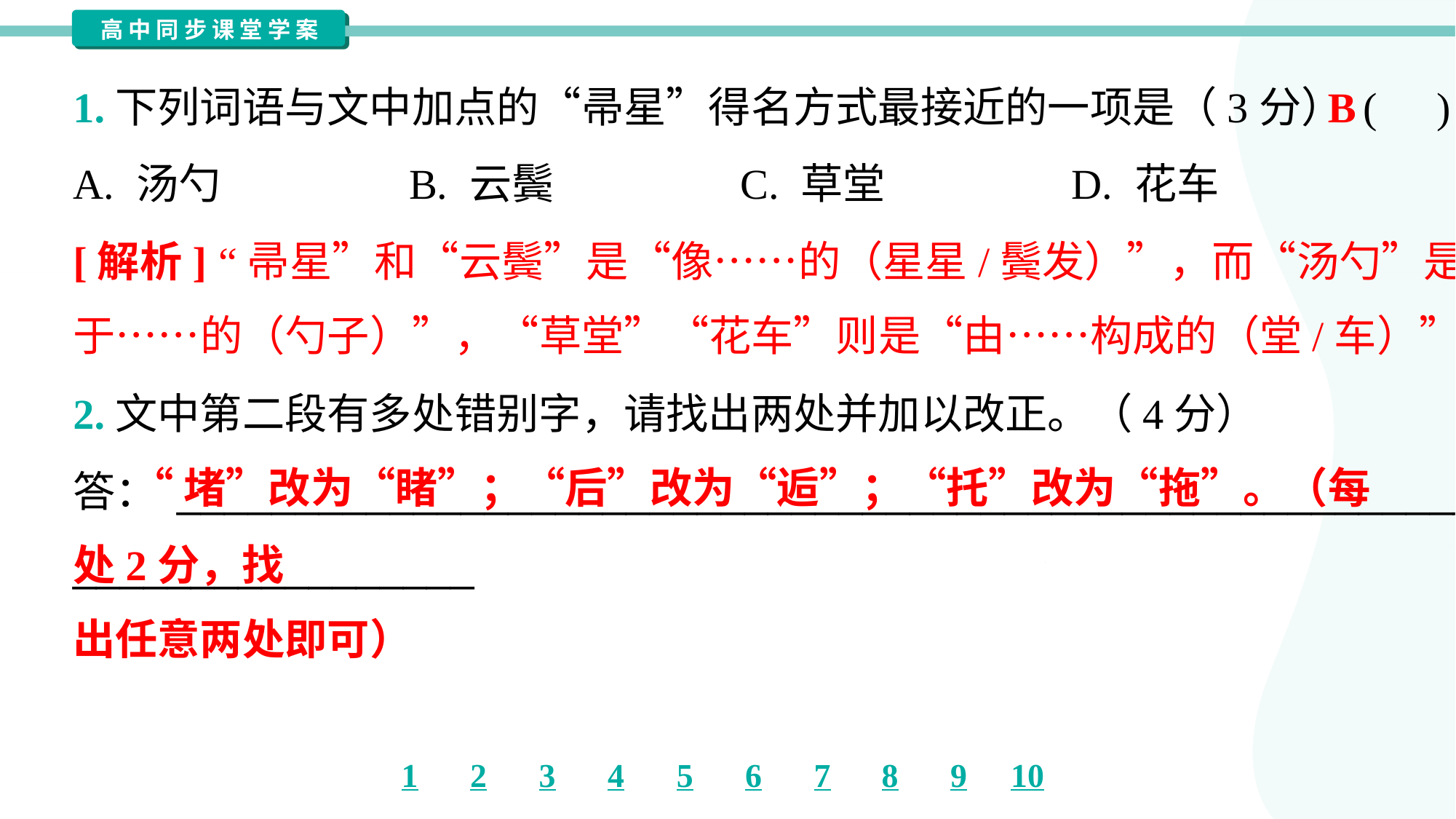

B
1.下列词语与文中加点的“帚星”得名方式最接近的一项是（3分） (     )
A. 汤勺	B. 云鬓	C. 草堂	D. 花车
[解析] “帚星”和“云鬓”是“像……的（星星/鬓发）”，而“汤勺”是“用
于……的（勺子）”，“草堂”“花车”则是“由……构成的（堂/车）”。
2.文中第二段有多处错别字，请找出两处并加以改正。（4分）
答： ________________________________________________________
_________________
      “堵”改为“睹”；“后”改为“逅”；“托”改为“拖”。（每处2分，找
出任意两处即可）